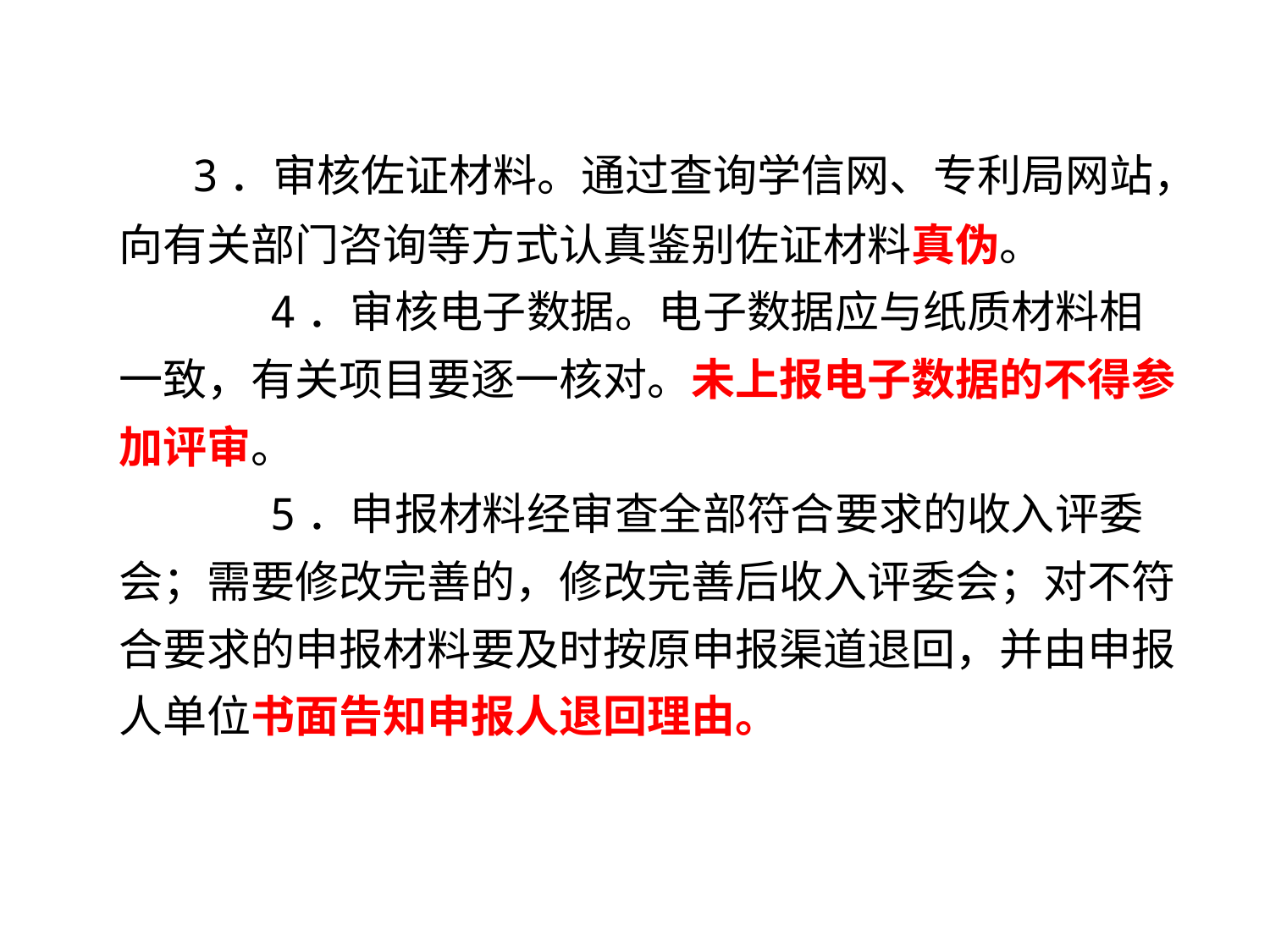

3．审核佐证材料。通过查询学信网、专利局网站，向有关部门咨询等方式认真鉴别佐证材料真伪。
    4．审核电子数据。电子数据应与纸质材料相一致，有关项目要逐一核对。未上报电子数据的不得参加评审。
    5．申报材料经审查全部符合要求的收入评委会；需要修改完善的，修改完善后收入评委会；对不符合要求的申报材料要及时按原申报渠道退回，并由申报人单位书面告知申报人退回理由。